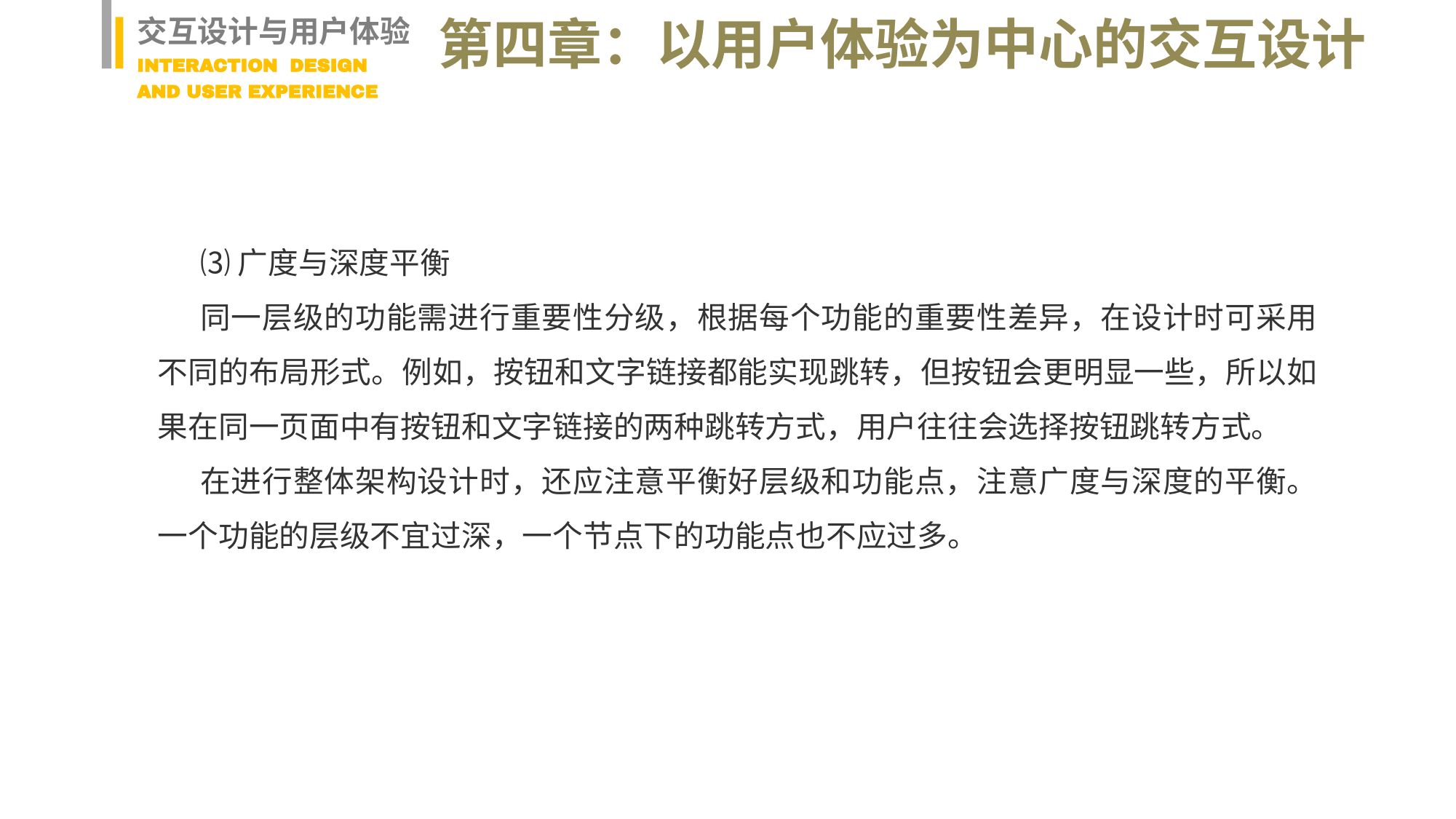

交互设计与用户体验
INTERACTION  DESIGN
AND USER EXPERIENCE
第四章：以用户体验为中心的交互设计

⑶广度与深度平衡
同一层级的功能需进行重要性分级，根据每个功能的重要性差异，在设计时可采用不同的布局形式。例如，按钮和文字链接都能实现跳转，但按钮会更明显一些，所以如果在同一页面中有按钮和文字链接的两种跳转方式，用户往往会选择按钮跳转方式。
在进行整体架构设计时，还应注意平衡好层级和功能点，注意广度与深度的平衡。一个功能的层级不宜过深，一个节点下的功能点也不应过多。